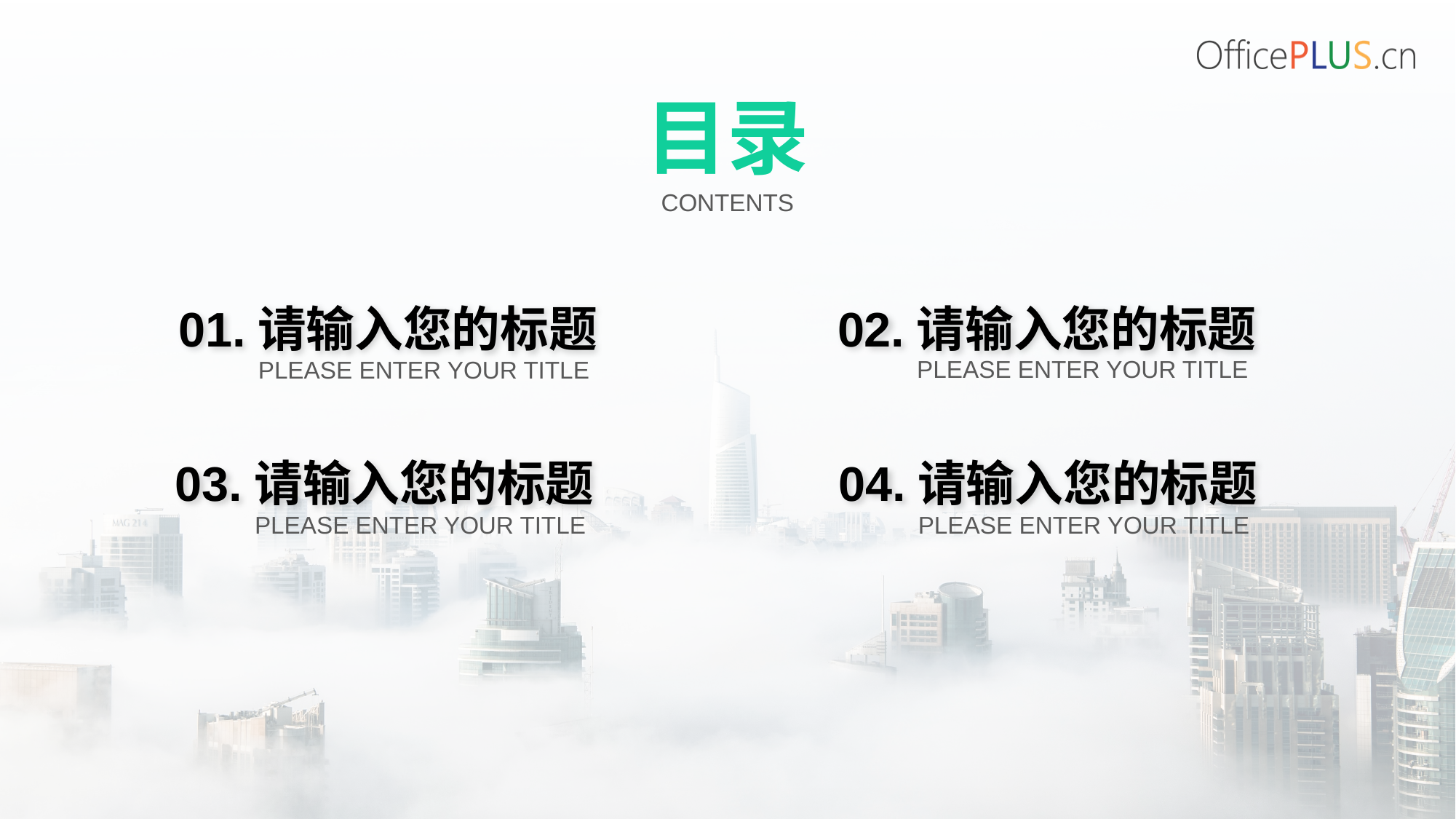

目录
contents
01.请输入您的标题
Please enter your title
02.请输入您的标题
Please enter your title
03.请输入您的标题
Please enter your title
04.请输入您的标题
Please enter your title